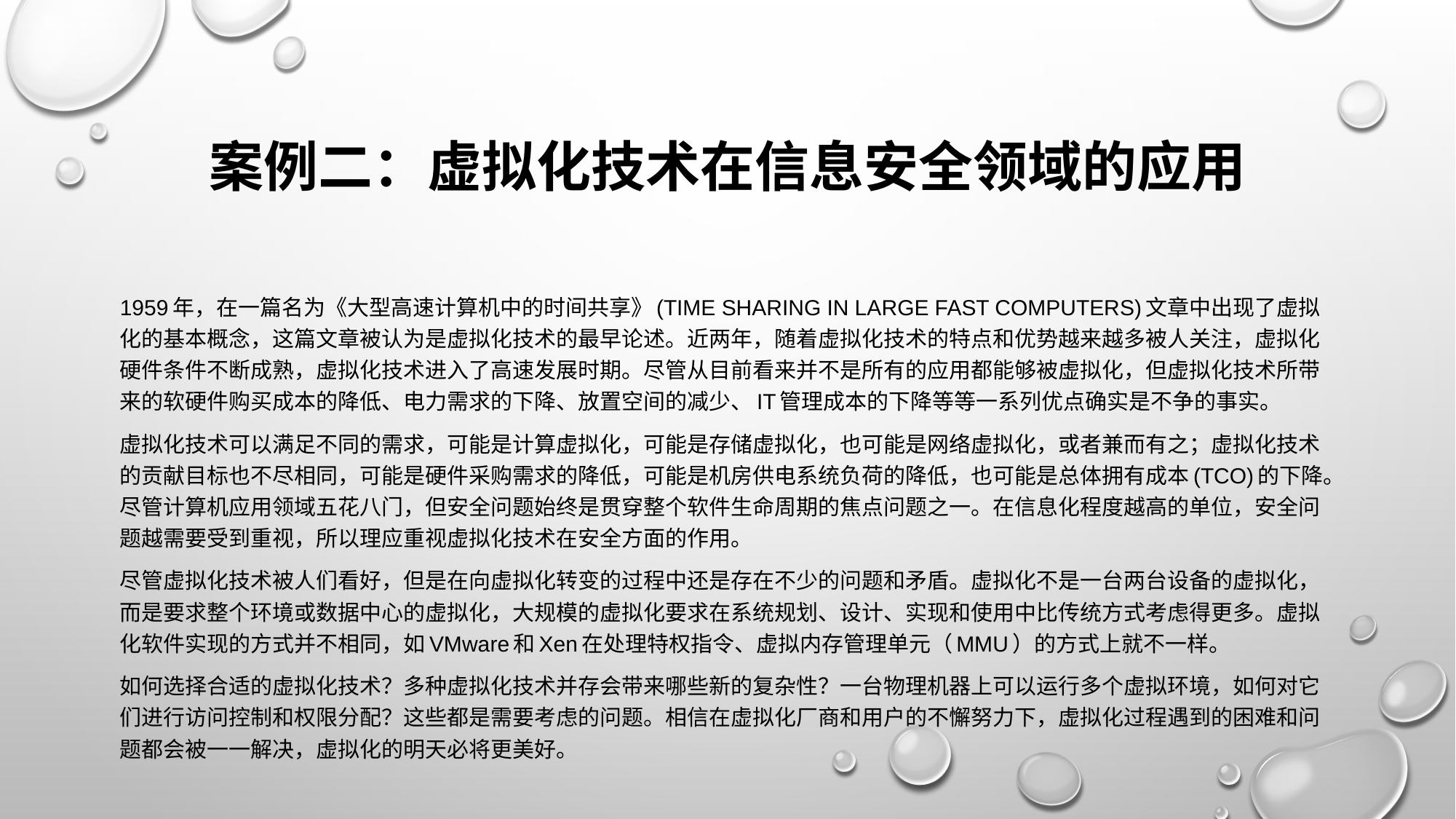

# 案例二：虚拟化技术在信息安全领域的应用
1959年，在一篇名为《大型高速计算机中的时间共享》(Time Sharing in Large Fast Computers)文章中出现了虚拟化的基本概念，这篇文章被认为是虚拟化技术的最早论述。近两年，随着虚拟化技术的特点和优势越来越多被人关注，虚拟化硬件条件不断成熟，虚拟化技术进入了高速发展时期。尽管从目前看来并不是所有的应用都能够被虚拟化，但虚拟化技术所带来的软硬件购买成本的降低、电力需求的下降、放置空间的减少、IT管理成本的下降等等一系列优点确实是不争的事实。
虚拟化技术可以满足不同的需求，可能是计算虚拟化，可能是存储虚拟化，也可能是网络虚拟化，或者兼而有之；虚拟化技术的贡献目标也不尽相同，可能是硬件采购需求的降低，可能是机房供电系统负荷的降低，也可能是总体拥有成本(TCO)的下降。尽管计算机应用领域五花八门，但安全问题始终是贯穿整个软件生命周期的焦点问题之一。在信息化程度越高的单位，安全问题越需要受到重视，所以理应重视虚拟化技术在安全方面的作用。
尽管虚拟化技术被人们看好，但是在向虚拟化转变的过程中还是存在不少的问题和矛盾。虚拟化不是一台两台设备的虚拟化，而是要求整个环境或数据中心的虚拟化，大规模的虚拟化要求在系统规划、设计、实现和使用中比传统方式考虑得更多。虚拟化软件实现的方式并不相同，如VMware和Xen在处理特权指令、虚拟内存管理单元（MMU）的方式上就不一样。
如何选择合适的虚拟化技术？多种虚拟化技术并存会带来哪些新的复杂性？一台物理机器上可以运行多个虚拟环境，如何对它们进行访问控制和权限分配？这些都是需要考虑的问题。相信在虚拟化厂商和用户的不懈努力下，虚拟化过程遇到的困难和问题都会被一一解决，虚拟化的明天必将更美好。